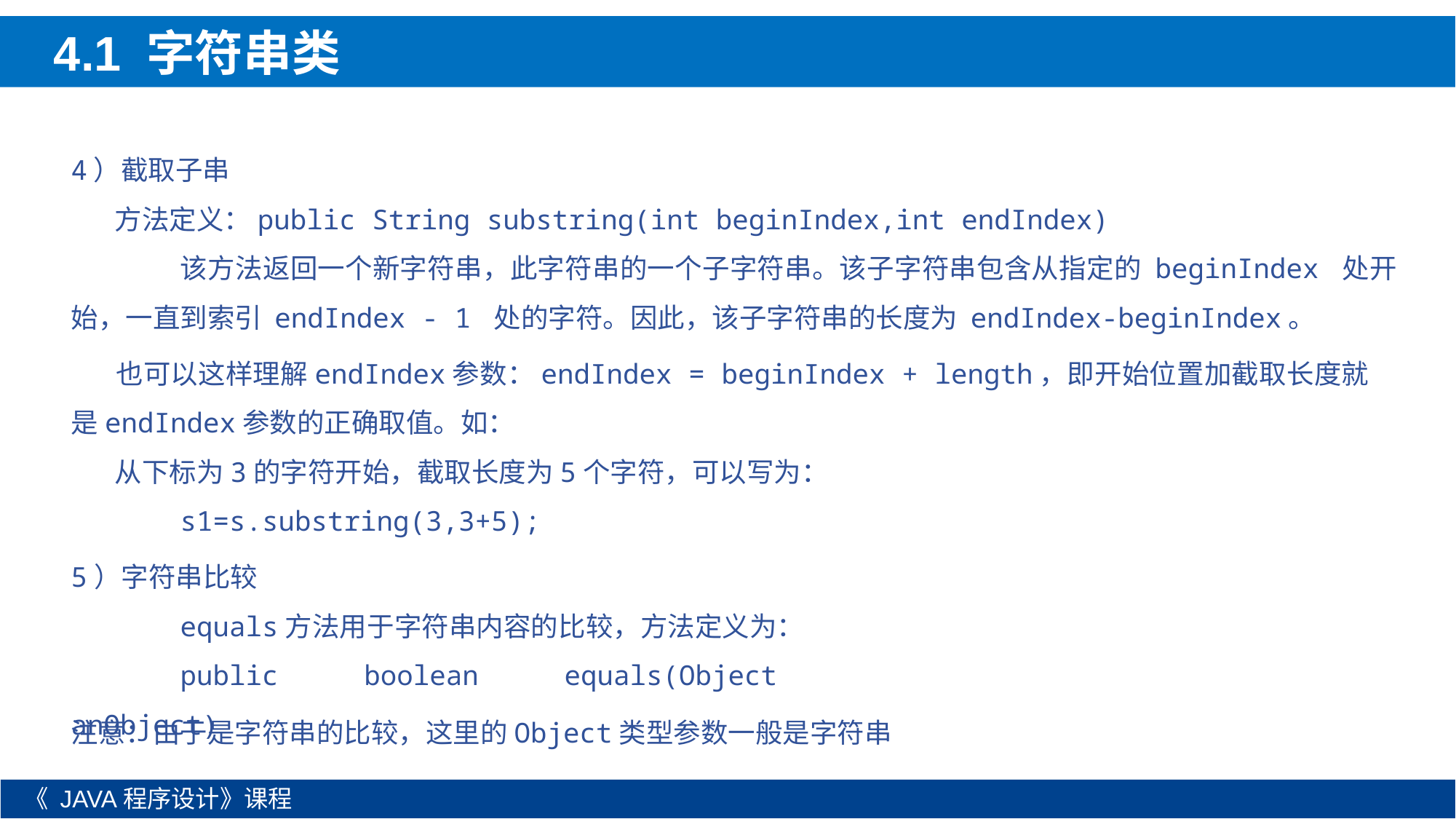

4.1 字符串类
4）截取子串
      方法定义：public String substring(int beginIndex,int endIndex)
	该方法返回一个新字符串，此字符串的一个子字符串。该子字符串包含从指定的 beginIndex 处开始，一直到索引 endIndex - 1 处的字符。因此，该子字符串的长度为 endIndex-beginIndex。
      也可以这样理解endIndex参数：endIndex = beginIndex + length，即开始位置加截取长度就是endIndex参数的正确取值。如：
      从下标为3的字符开始，截取长度为5个字符，可以写为：
	s1=s.substring(3,3+5);
5）字符串比较
	equals方法用于字符串内容的比较，方法定义为：
	public boolean equals(Object anObject)
注意：由于是字符串的比较，这里的Object类型参数一般是字符串
《 JAVA程序设计》课程